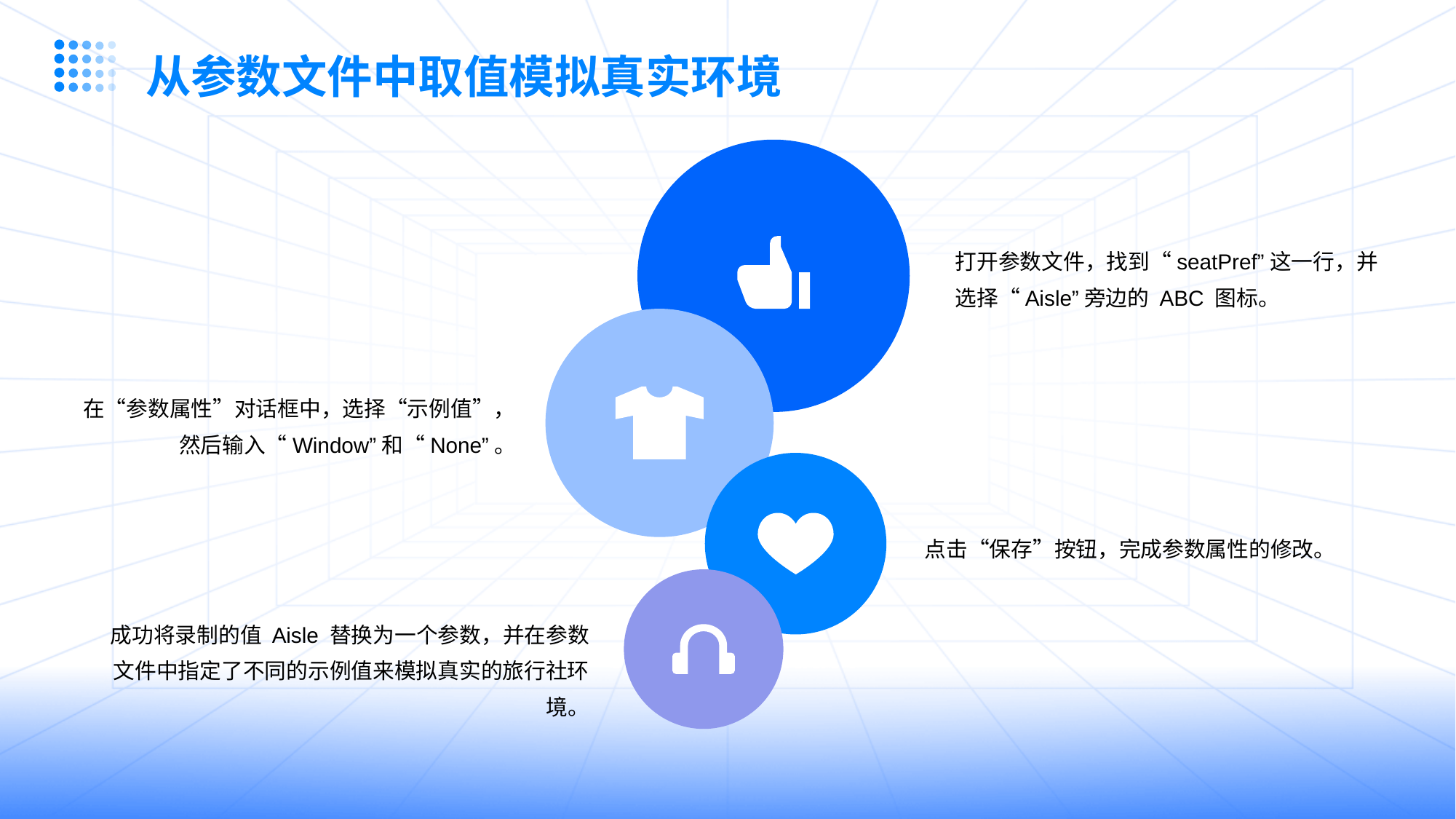

从参数文件中取值模拟真实环境

打开参数文件，找到“seatPref”这一行，并选择“Aisle”旁边的 ABC 图标。

在“参数属性”对话框中，选择“示例值”，然后输入“Window”和“None”。

点击“保存”按钮，完成参数属性的修改。

成功将录制的值 Aisle 替换为一个参数，并在参数文件中指定了不同的示例值来模拟真实的旅行社环境。